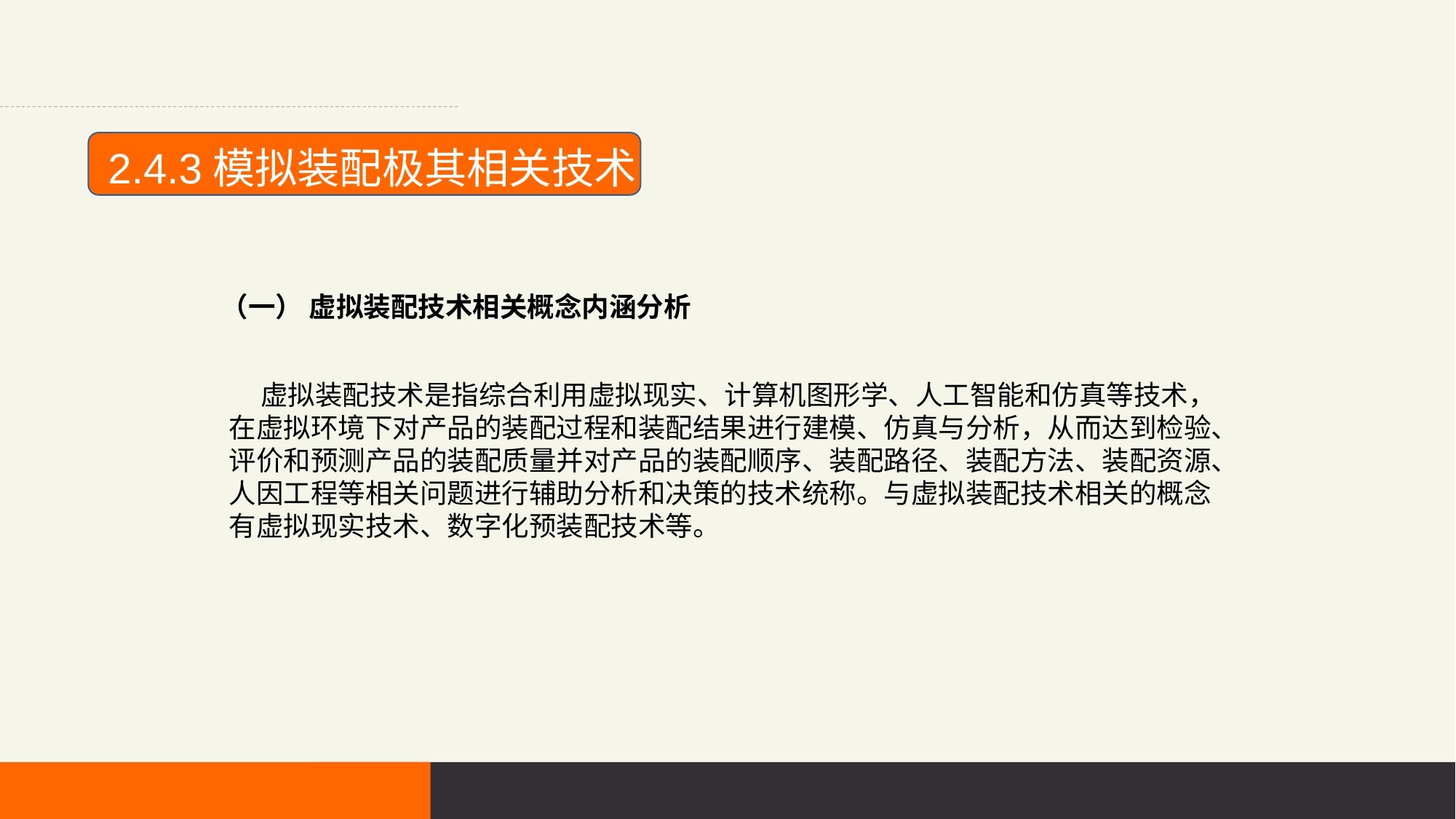

2.4.3模拟装配极其相关技术

（一） 虚拟装配技术相关概念内涵分析
虚拟装配技术是指综合利用虚拟现实、计算机图形学、人工智能和仿真等技术，在虚拟环境下对产品的装配过程和装配结果进行建模、仿真与分析，从而达到检验、评价和预测产品的装配质量并对产品的装配顺序、装配路径、装配方法、装配资源、人因工程等相关问题进行辅助分析和决策的技术统称。与虚拟装配技术相关的概念有虚拟现实技术、数字化预装配技术等。